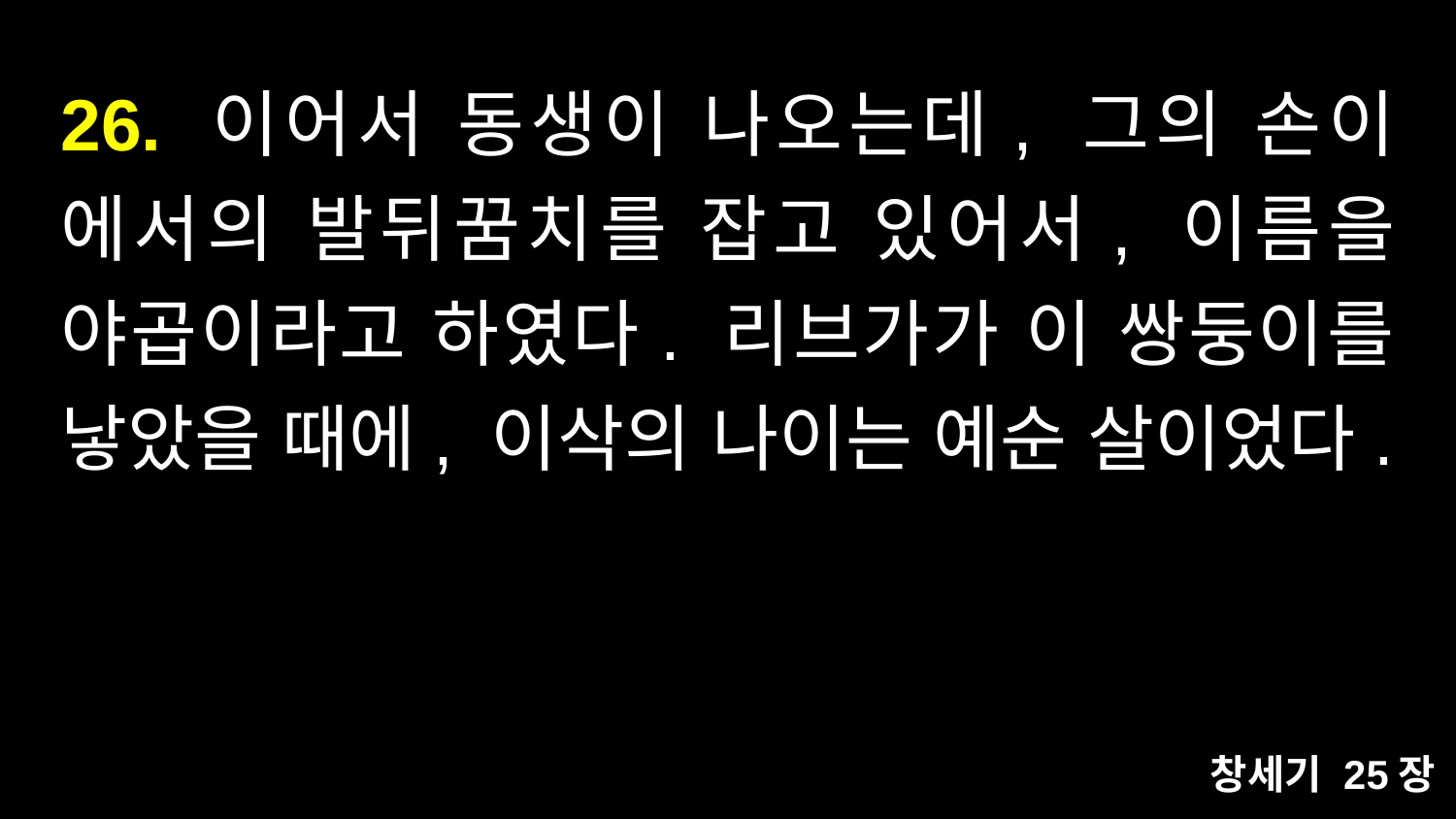

# 26. 이어서 동생이 나오는데, 그의 손이 에서의 발뒤꿈치를 잡고 있어서, 이름을 야곱이라고 하였다. 리브가가 이 쌍둥이를 낳았을 때에, 이삭의 나이는 예순 살이었다.
창세기 25장